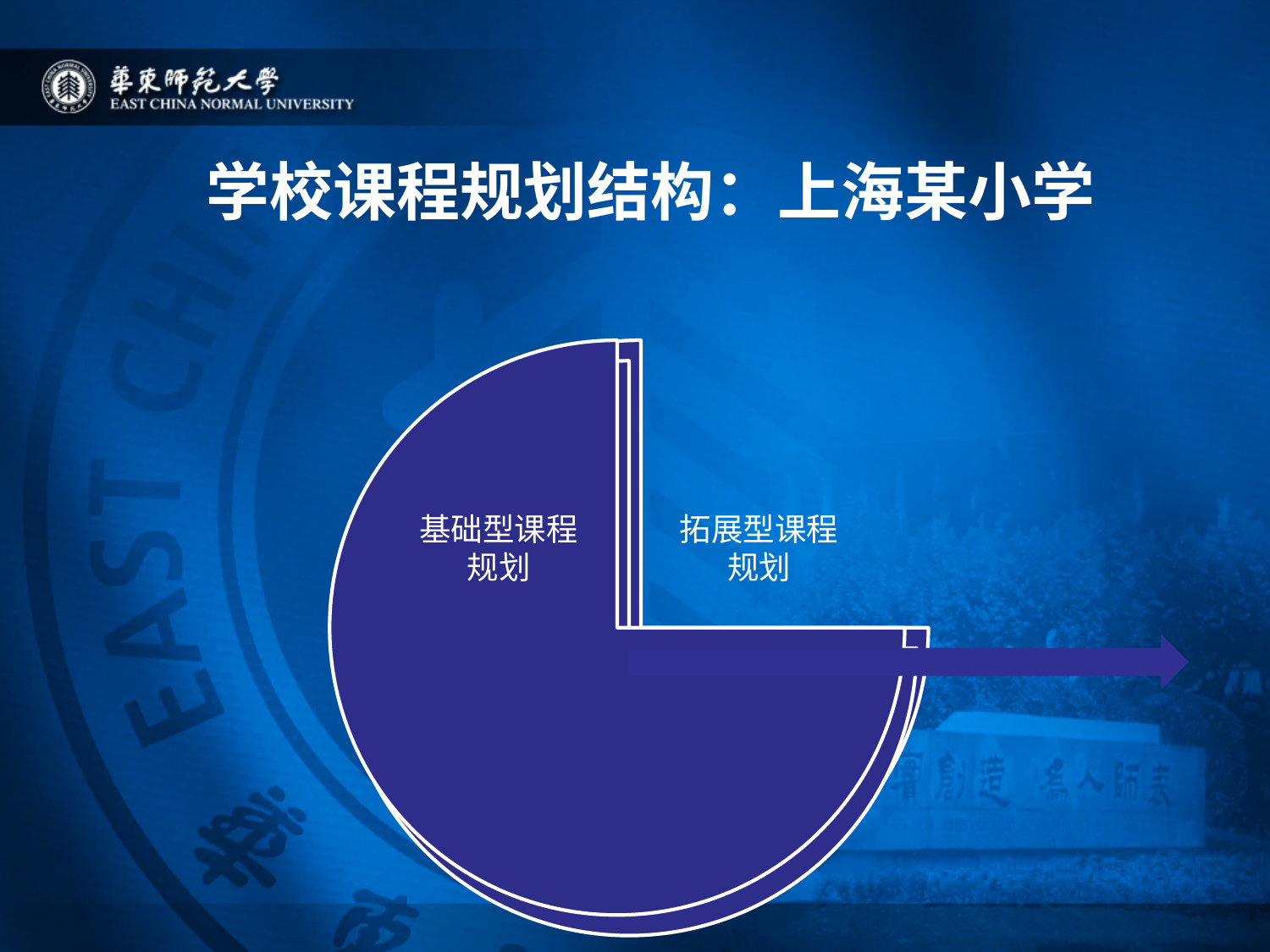

# 学校课程规划结构：上海某小学
拓展型课程规划
研究型课程规划
基础型课程规划